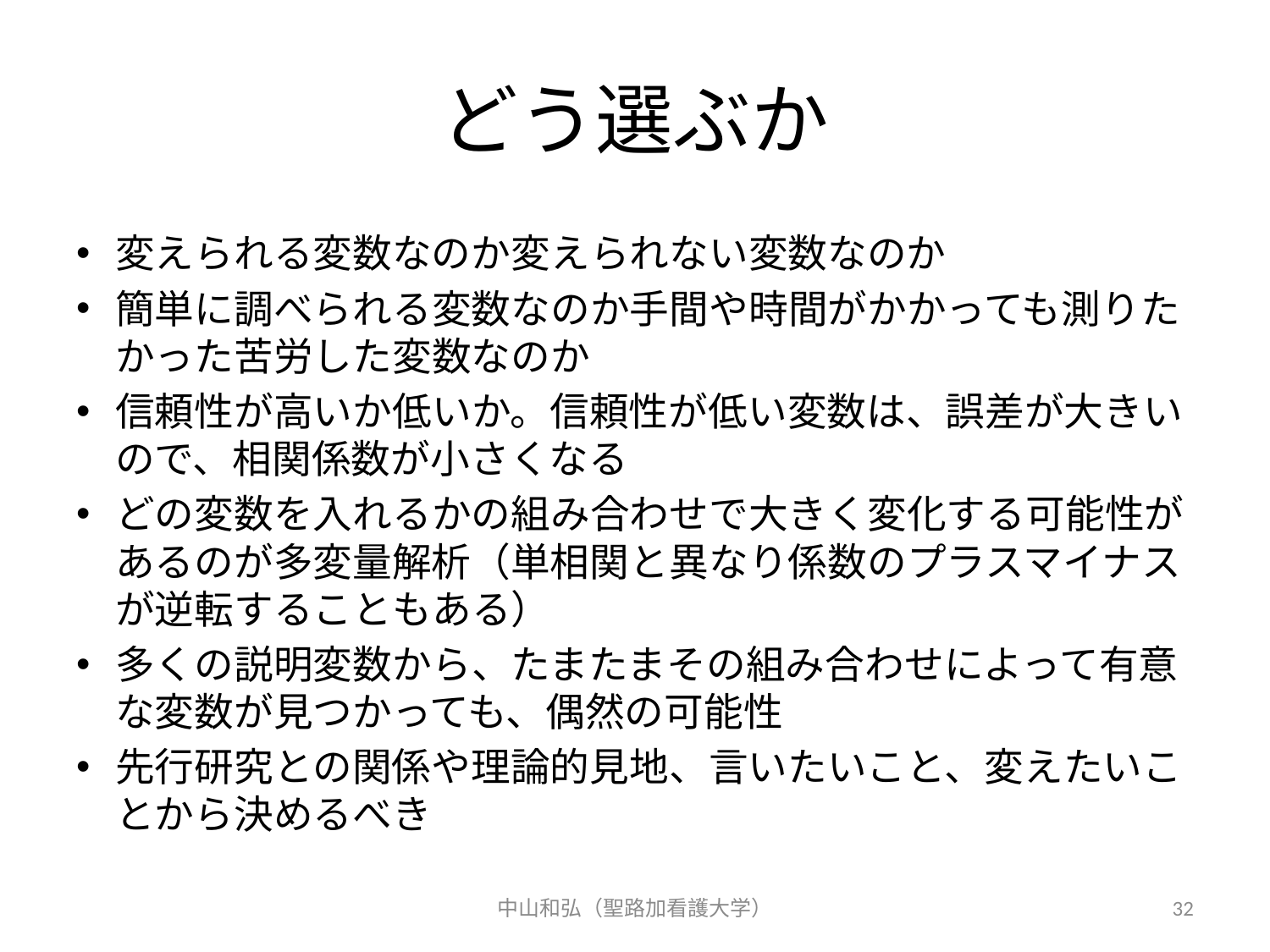

# どう選ぶか
変えられる変数なのか変えられない変数なのか
簡単に調べられる変数なのか手間や時間がかかっても測りたかった苦労した変数なのか
信頼性が高いか低いか。信頼性が低い変数は、誤差が大きいので、相関係数が小さくなる
どの変数を入れるかの組み合わせで大きく変化する可能性があるのが多変量解析（単相関と異なり係数のプラスマイナスが逆転することもある）
多くの説明変数から、たまたまその組み合わせによって有意な変数が見つかっても、偶然の可能性
先行研究との関係や理論的見地、言いたいこと、変えたいことから決めるべき
中山和弘（聖路加看護大学）
32